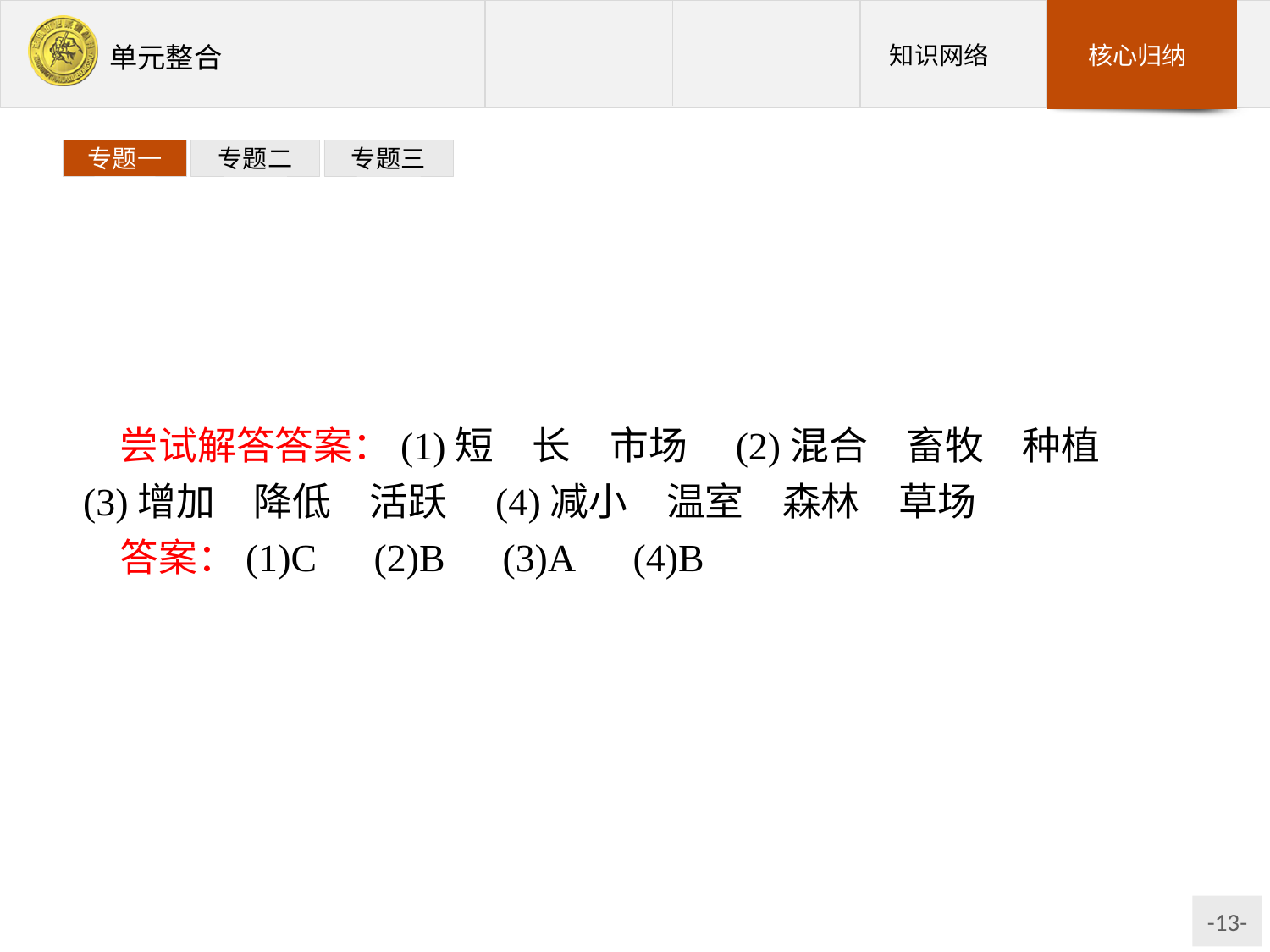

专题一
专题二
专题三
尝试解答答案：(1)短　长　市场　(2)混合　畜牧　种植　(3)增加　降低　活跃　(4)减小　温室　森林　草场
答案：(1)C　(2)B　(3)A　(4)B